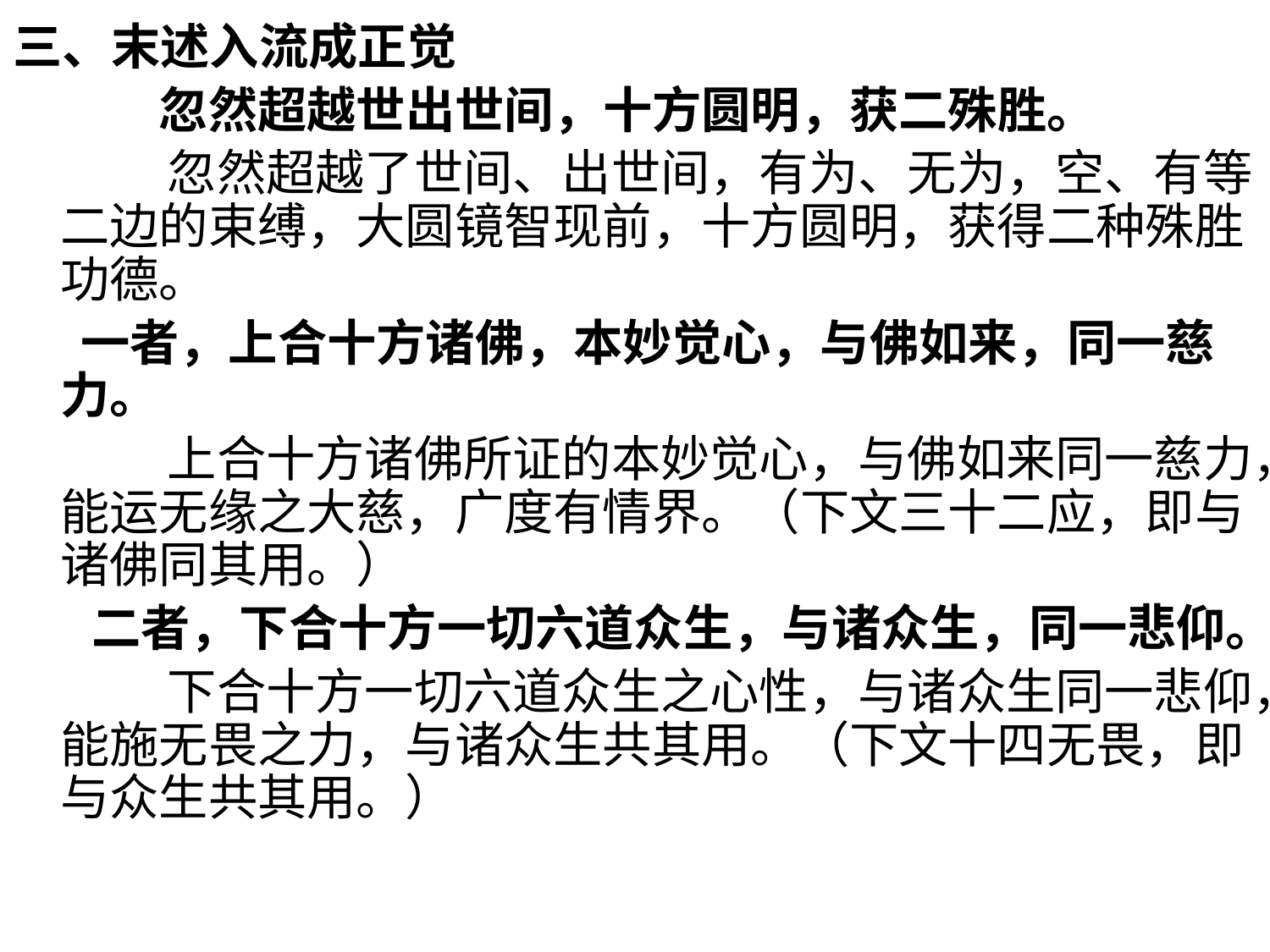

三、末述入流成正觉
            忽然超越世出世间，十方圆明，获二殊胜。
             忽然超越了世间、出世间，有为、无为，空、有等二边的束缚，大圆镜智现前，十方圆明，获得二种殊胜功德。
     一者，上合十方诸佛，本妙觉心，与佛如来，同一慈力。
             上合十方诸佛所证的本妙觉心，与佛如来同一慈力，能运无缘之大慈，广度有情界。（下文三十二应，即与诸佛同其用。）
      二者，下合十方一切六道众生，与诸众生，同一悲仰。
             下合十方一切六道众生之心性，与诸众生同一悲仰，能施无畏之力，与诸众生共其用。（下文十四无畏，即与众生共其用。）